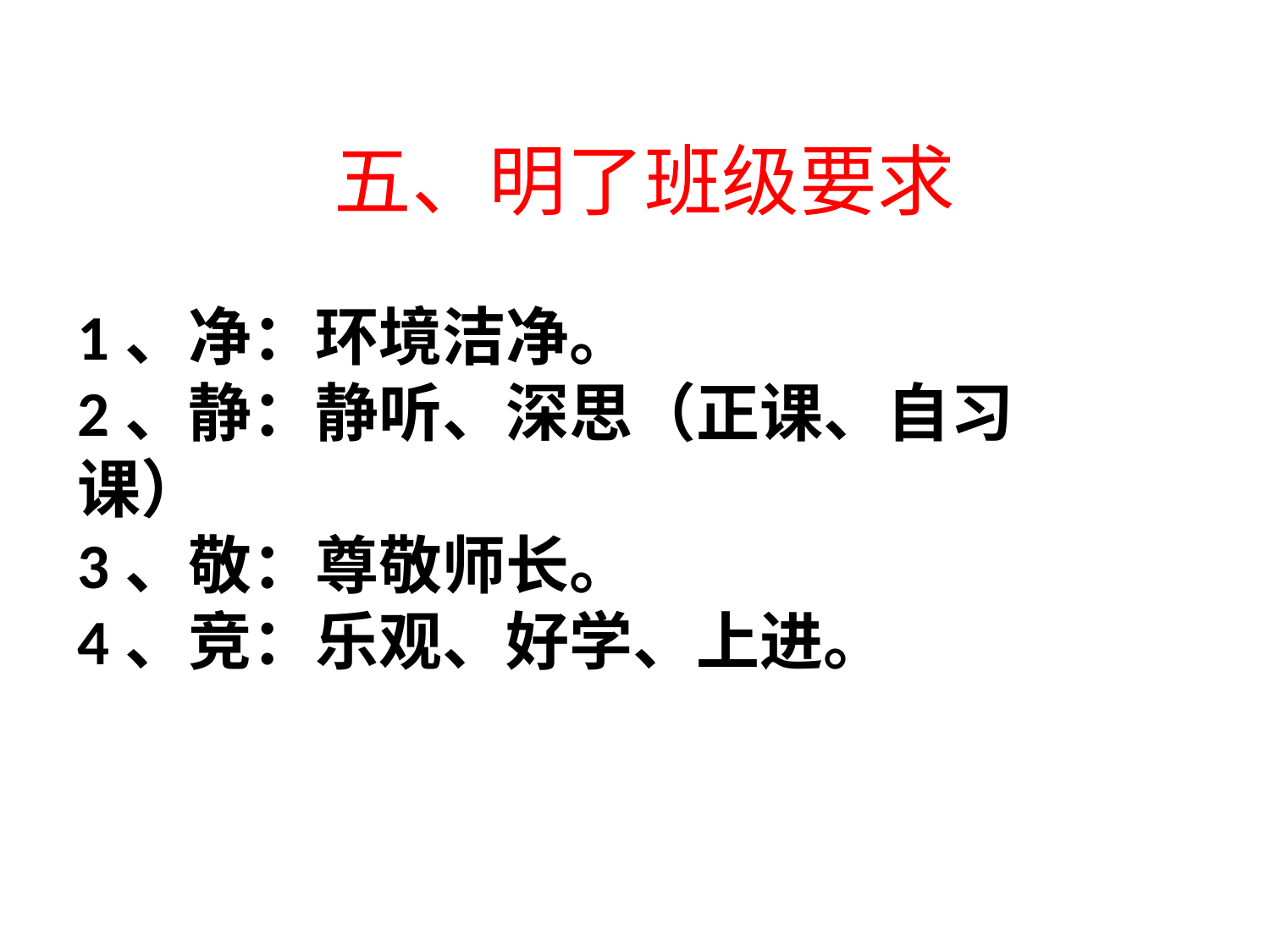

# 五、明了班级要求
1、净：环境洁净。
2、静：静听、深思（正课、自习课）
3、敬：尊敬师长。
4、竞：乐观、好学、上进。